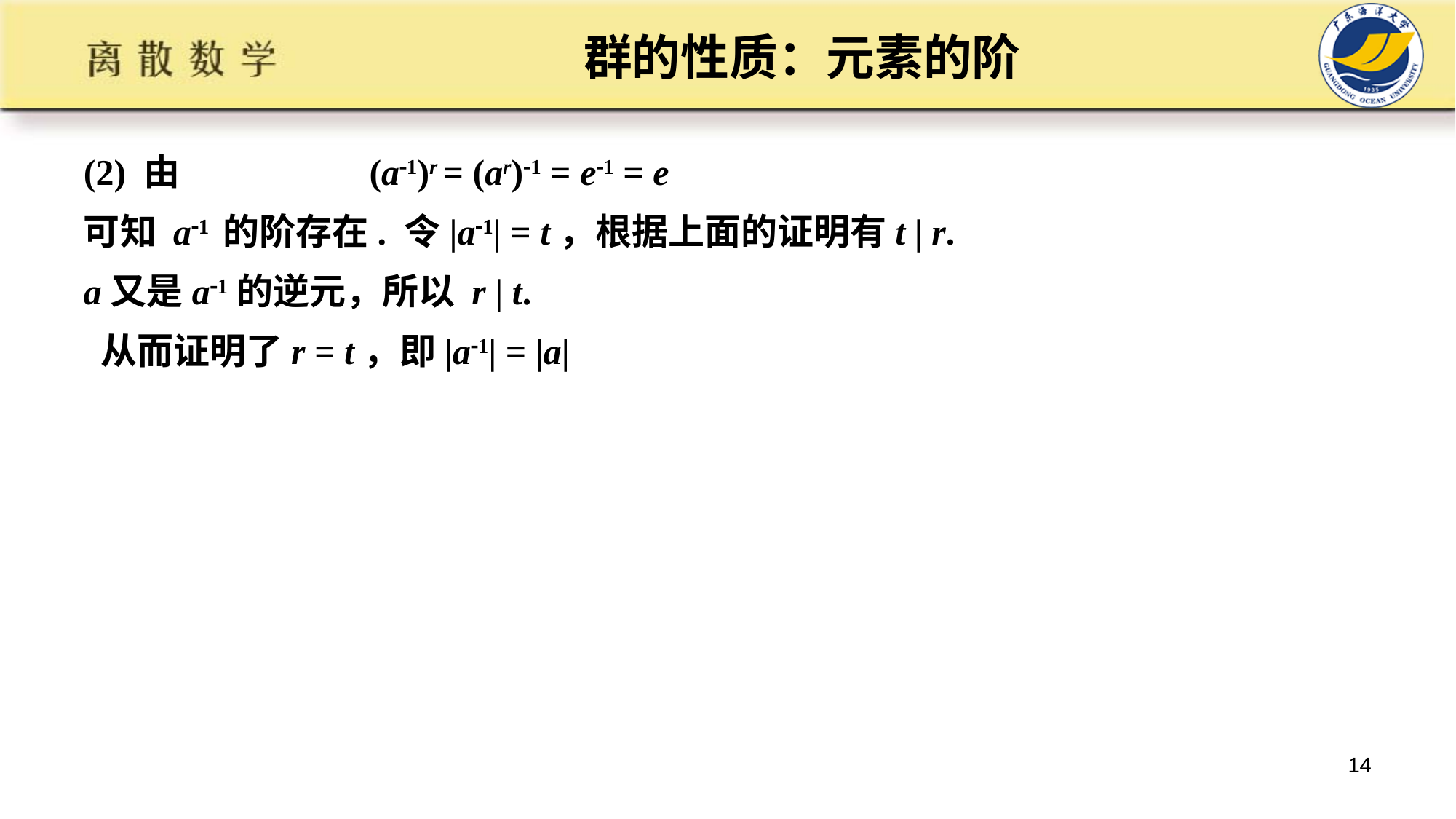

# 群的性质：元素的阶
(2) 由                      (a−1)r = (ar)−1 = e−1 = e
可知 a−1 的阶存在. 令|a−1| = t，根据上面的证明有t | r.
a又是a−1的逆元，所以 r | t.
 从而证明了r = t，即|a−1| = |a|

14